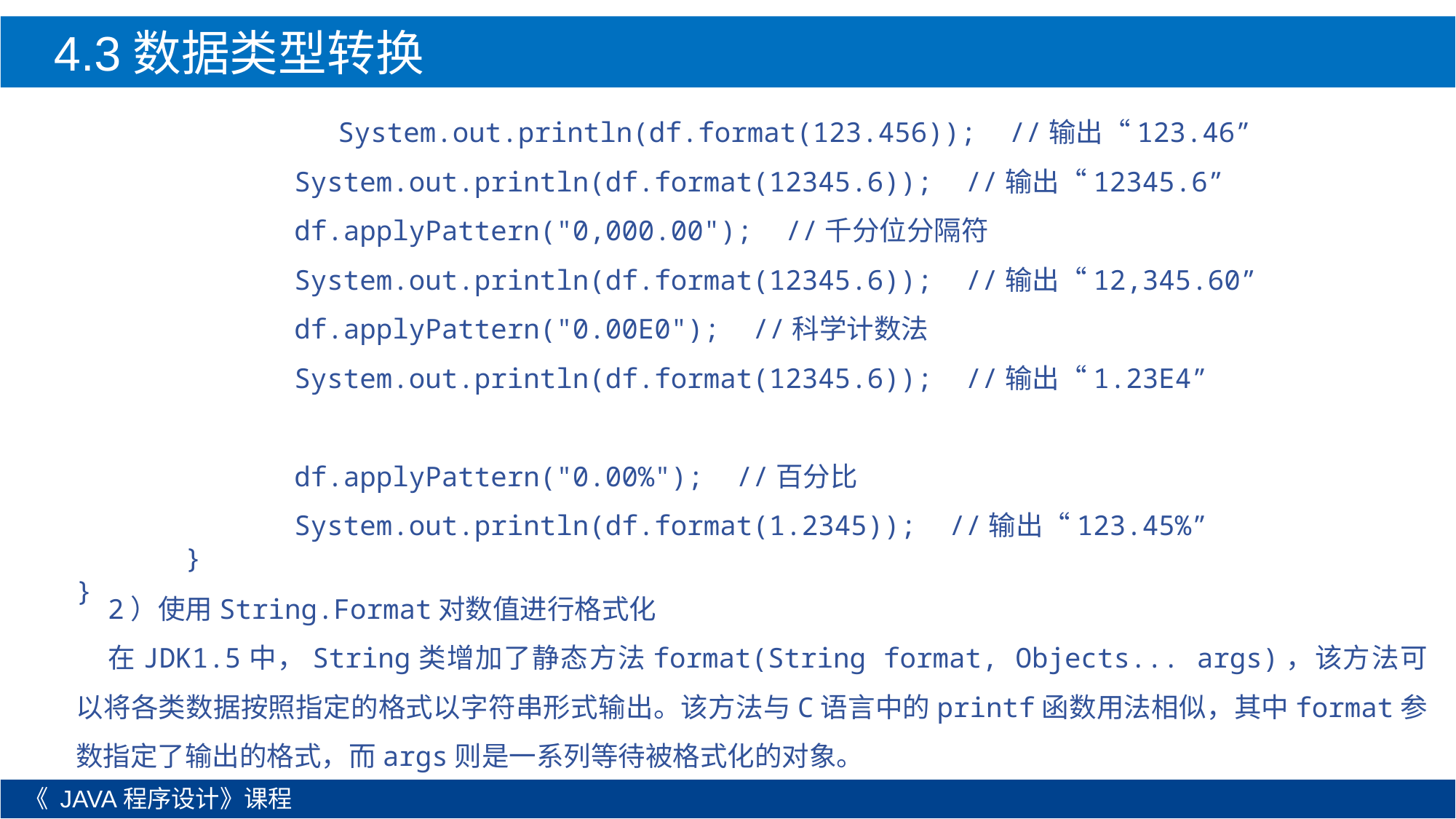

4.3数据类型转换
                System.out.println(df.format(123.456));  //输出“123.46”
		System.out.println(df.format(12345.6));  //输出“12345.6”
		df.applyPattern("0,000.00");  //千分位分隔符
		System.out.println(df.format(12345.6));  //输出“12,345.60”
		df.applyPattern("0.00E0");  //科学计数法
		System.out.println(df.format(12345.6));  //输出“1.23E4”
		df.applyPattern("0.00%");  //百分比
		System.out.println(df.format(1.2345));  //输出“123.45%”
 	}
}
2）使用String.Format对数值进行格式化
在JDK1.5中，String类增加了静态方法format(String format, Objects... args)，该方法可以将各类数据按照指定的格式以字符串形式输出。该方法与C语言中的printf函数用法相似，其中format参数指定了输出的格式，而args则是一系列等待被格式化的对象。
《 JAVA程序设计》课程